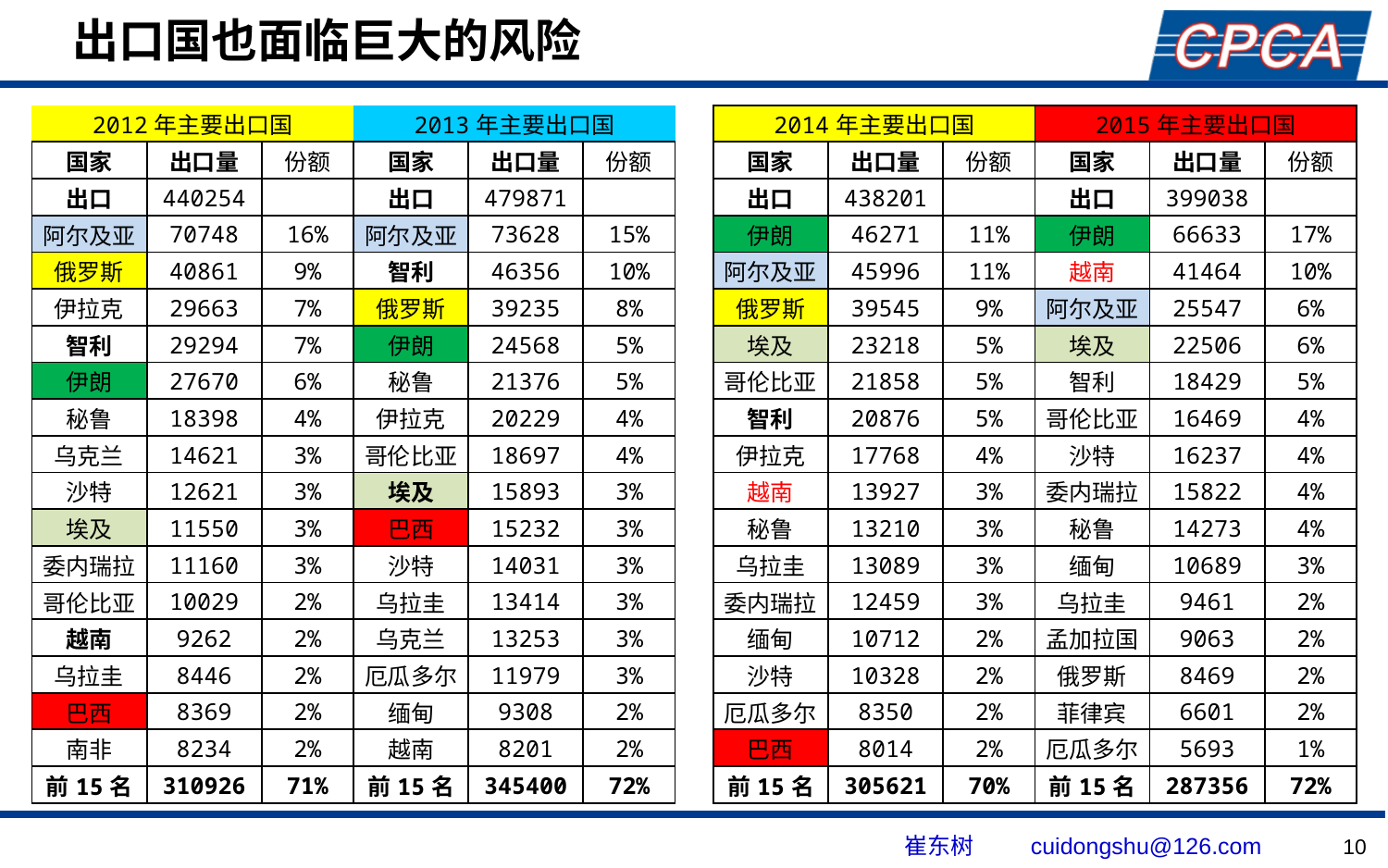

# 出口国也面临巨大的风险
| 2012年主要出口国 |  |  | 2013年主要出口国 |  |  |  | 2014年主要出口国 |  |  | 2015年主要出口国 |  |  |
| --- | --- | --- | --- | --- | --- | --- | --- | --- | --- | --- | --- | --- |
| 国家 | 出口量 | 份额 | 国家 | 出口量 | 份额 |  | 国家 | 出口量 | 份额 | 国家 | 出口量 | 份额 |
| 出口 | 440254 |  | 出口 | 479871 |  |  | 出口 | 438201 |  | 出口 | 399038 |  |
| 阿尔及亚 | 70748 | 16% | 阿尔及亚 | 73628 | 15% |  | 伊朗 | 46271 | 11% | 伊朗 | 66633 | 17% |
| 俄罗斯 | 40861 | 9% | 智利 | 46356 | 10% |  | 阿尔及亚 | 45996 | 11% | 越南 | 41464 | 10% |
| 伊拉克 | 29663 | 7% | 俄罗斯 | 39235 | 8% |  | 俄罗斯 | 39545 | 9% | 阿尔及亚 | 25547 | 6% |
| 智利 | 29294 | 7% | 伊朗 | 24568 | 5% |  | 埃及 | 23218 | 5% | 埃及 | 22506 | 6% |
| 伊朗 | 27670 | 6% | 秘鲁 | 21376 | 5% |  | 哥伦比亚 | 21858 | 5% | 智利 | 18429 | 5% |
| 秘鲁 | 18398 | 4% | 伊拉克 | 20229 | 4% |  | 智利 | 20876 | 5% | 哥伦比亚 | 16469 | 4% |
| 乌克兰 | 14621 | 3% | 哥伦比亚 | 18697 | 4% |  | 伊拉克 | 17768 | 4% | 沙特 | 16237 | 4% |
| 沙特 | 12621 | 3% | 埃及 | 15893 | 3% |  | 越南 | 13927 | 3% | 委内瑞拉 | 15822 | 4% |
| 埃及 | 11550 | 3% | 巴西 | 15232 | 3% |  | 秘鲁 | 13210 | 3% | 秘鲁 | 14273 | 4% |
| 委内瑞拉 | 11160 | 3% | 沙特 | 14031 | 3% |  | 乌拉圭 | 13089 | 3% | 缅甸 | 10689 | 3% |
| 哥伦比亚 | 10029 | 2% | 乌拉圭 | 13414 | 3% |  | 委内瑞拉 | 12459 | 3% | 乌拉圭 | 9461 | 2% |
| 越南 | 9262 | 2% | 乌克兰 | 13253 | 3% |  | 缅甸 | 10712 | 2% | 孟加拉国 | 9063 | 2% |
| 乌拉圭 | 8446 | 2% | 厄瓜多尔 | 11979 | 3% |  | 沙特 | 10328 | 2% | 俄罗斯 | 8469 | 2% |
| 巴西 | 8369 | 2% | 缅甸 | 9308 | 2% |  | 厄瓜多尔 | 8350 | 2% | 菲律宾 | 6601 | 2% |
| 南非 | 8234 | 2% | 越南 | 8201 | 2% |  | 巴西 | 8014 | 2% | 厄瓜多尔 | 5693 | 1% |
| 前15名 | 310926 | 71% | 前15名 | 345400 | 72% |  | 前15名 | 305621 | 70% | 前15名 | 287356 | 72% |
10